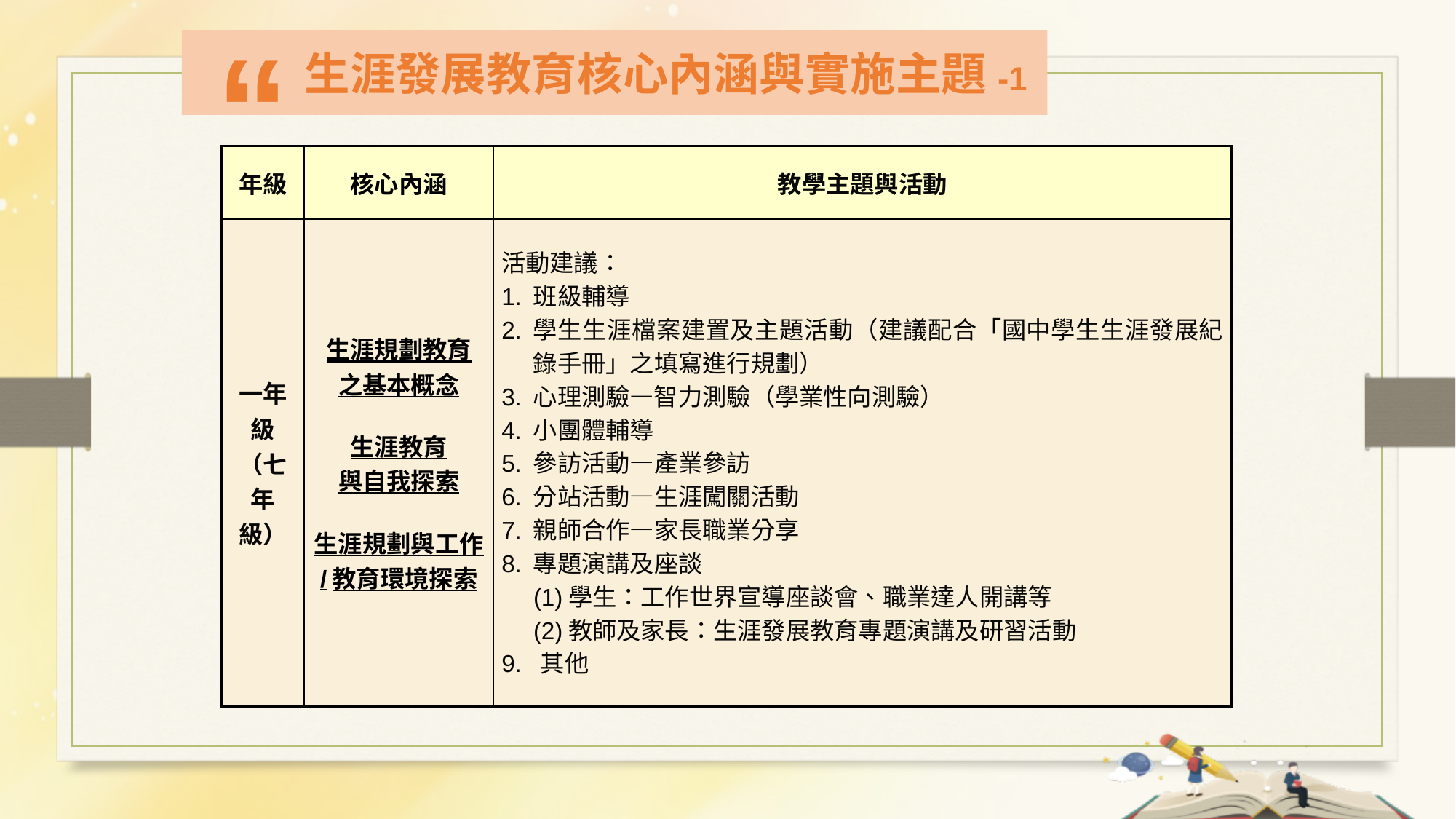

“
生涯發展教育核心內涵與實施主題-1

| 年級 | 核心內涵 | 教學主題與活動 |
| --- | --- | --- |
| 一年級（七年級） | 生涯規劃教育 之基本概念 生涯教育 與自我探索 生涯規劃與工作 /教育環境探索 | 活動建議： 班級輔導 學生生涯檔案建置及主題活動（建議配合「國中學生生涯發展紀錄手冊」之填寫進行規劃） 心理測驗—智力測驗（學業性向測驗） 小團體輔導 參訪活動—產業參訪 分站活動—生涯闖關活動 親師合作—家長職業分享 專題演講及座談 (1)學生：工作世界宣導座談會、職業達人開講等 (2)教師及家長：生涯發展教育專題演講及研習活動 9. 其他 |